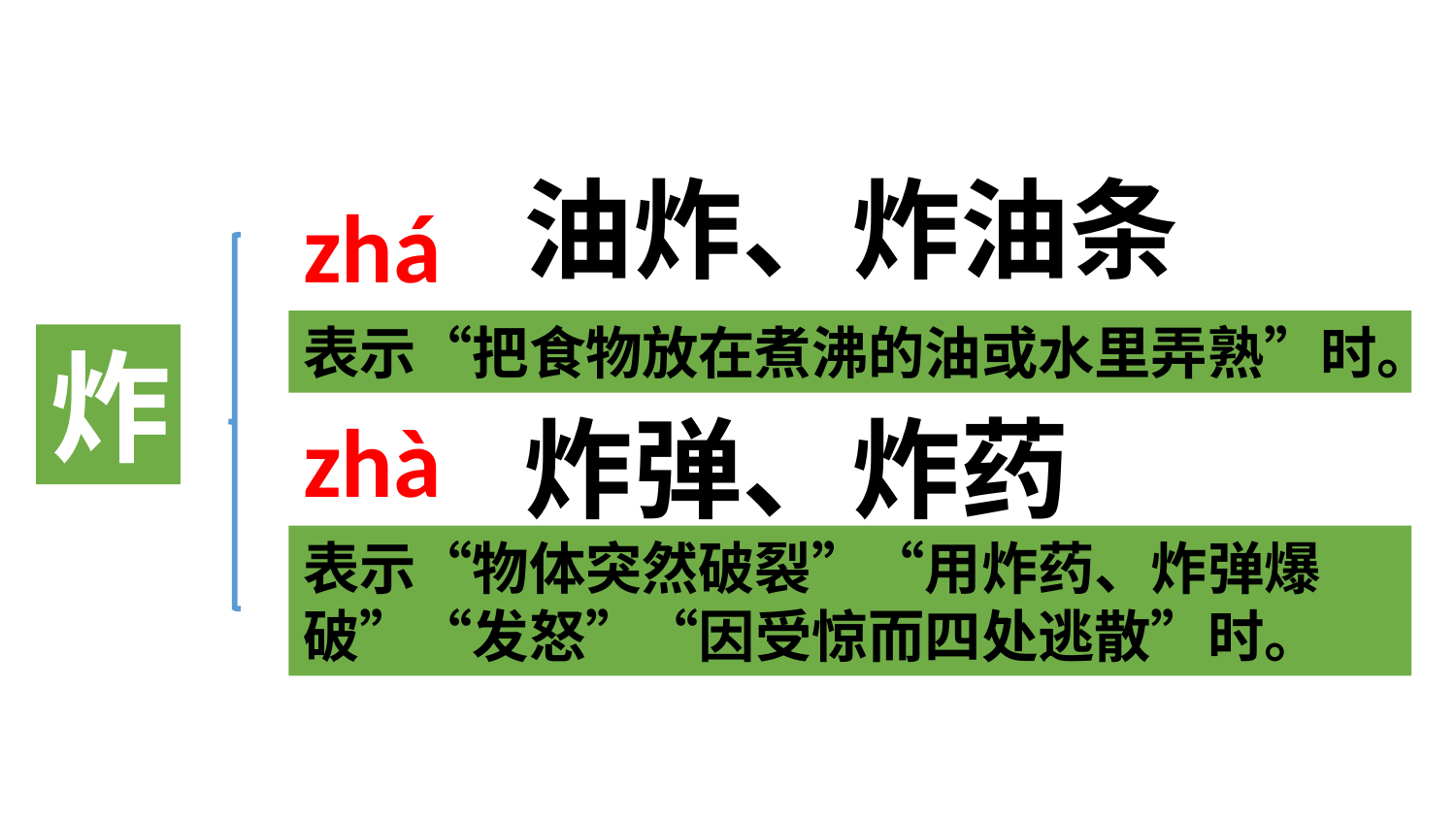

zhá
油炸、炸油条

表示“把食物放在煮沸的油或水里弄熟”时。
炸
zhà
炸弹、炸药
表示“物体突然破裂”“用炸药、炸弹爆破”“发怒”“因受惊而四处逃散”时。